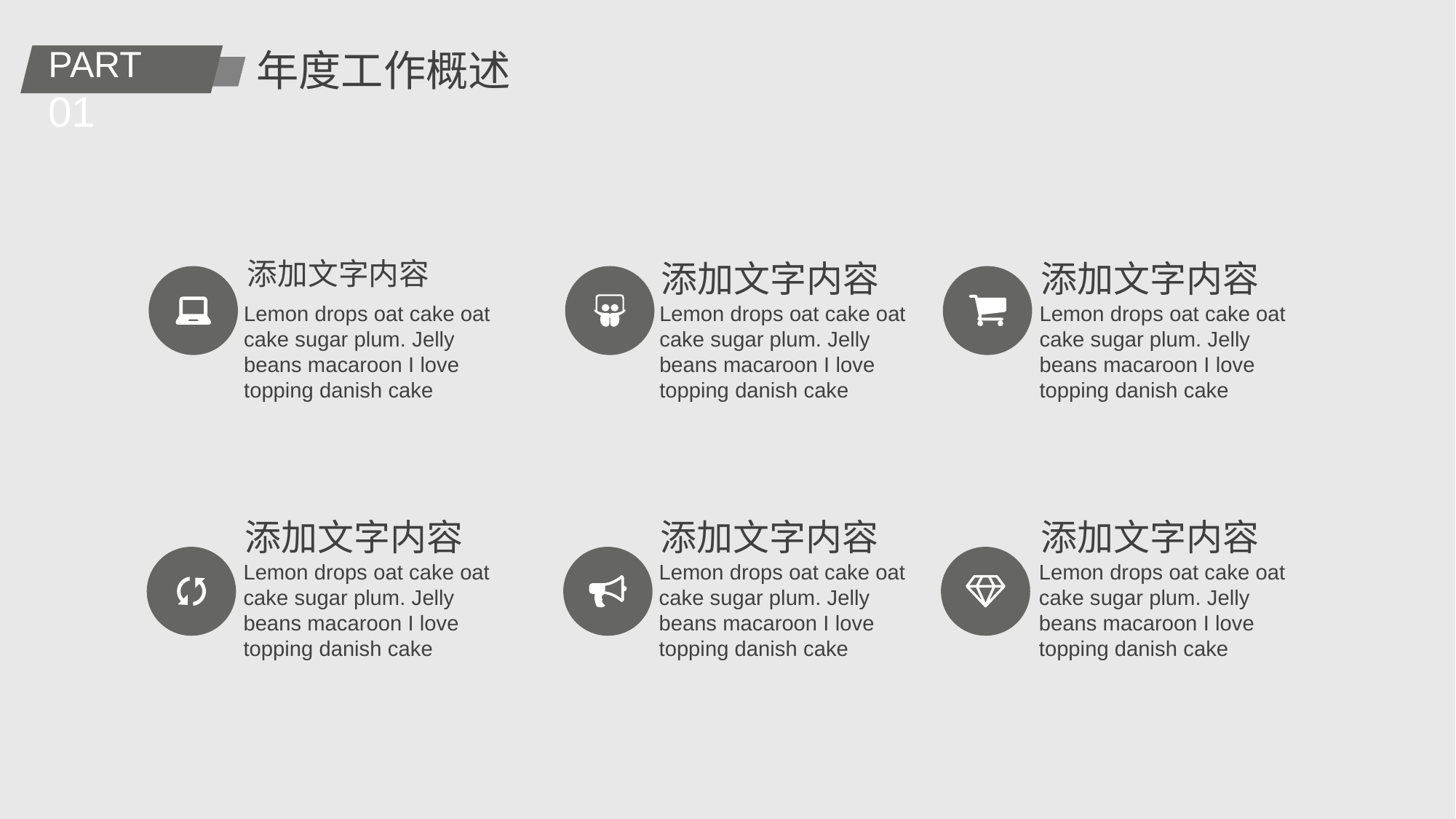

PART 01
年度工作概述

添加文字内容
Lemon drops oat cake oat cake sugar plum. Jelly beans macaroon I love topping danish cake
 添加文字内容
Lemon drops oat cake oat cake sugar plum. Jelly beans macaroon I love topping danish cake
 添加文字内容
Lemon drops oat cake oat cake sugar plum. Jelly beans macaroon I love topping danish cake

 添加文字内容
Lemon drops oat cake oat cake sugar plum. Jelly beans macaroon I love topping danish cake
 添加文字内容
Lemon drops oat cake oat cake sugar plum. Jelly beans macaroon I love topping danish cake
 添加文字内容
Lemon drops oat cake oat cake sugar plum. Jelly beans macaroon I love topping danish cake